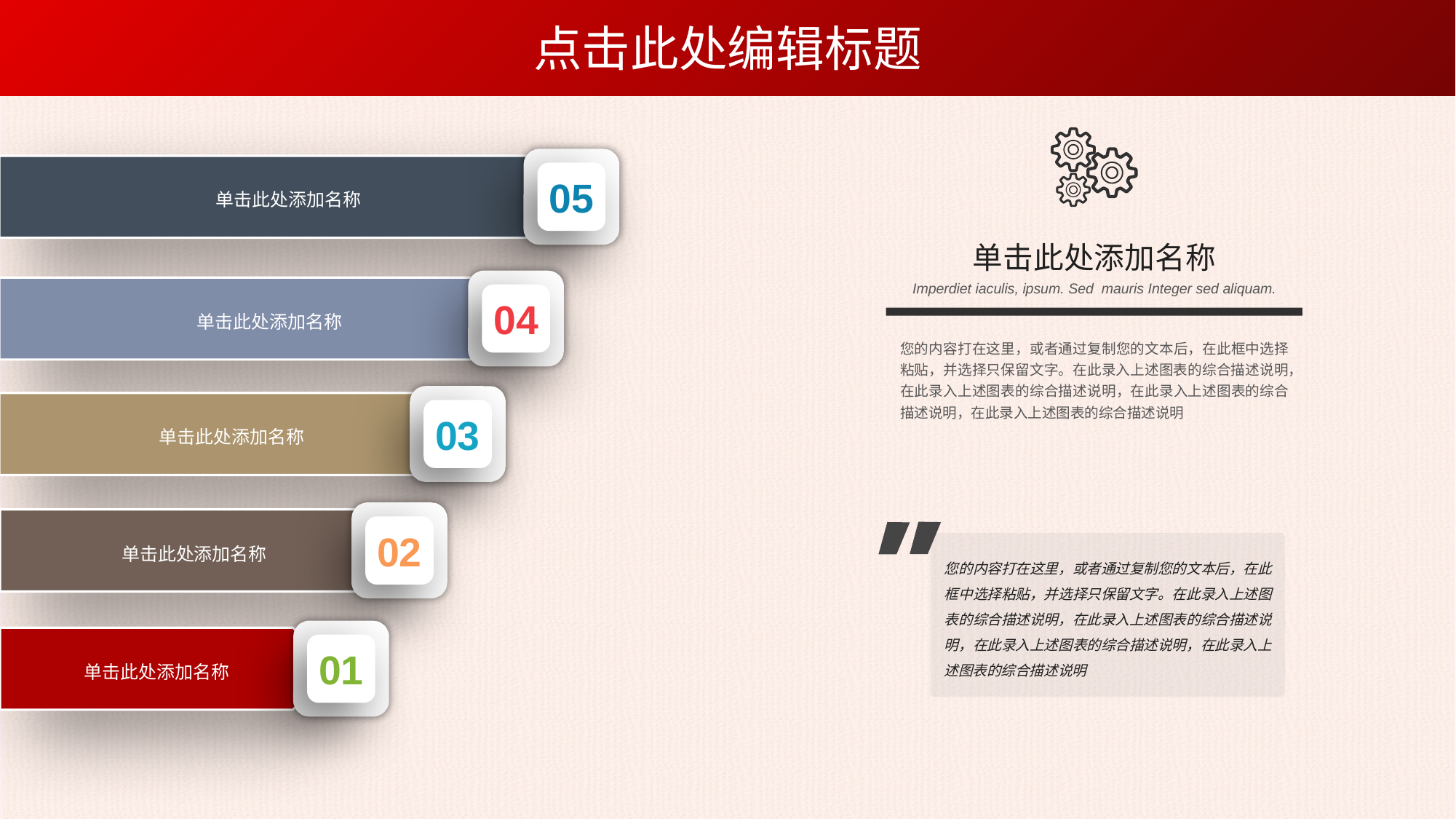

点击此处编辑标题

05
单击此处添加名称
单击此处添加名称
Imperdiet iaculis, ipsum. Sed  mauris Integer sed aliquam.

04
单击此处添加名称

您的内容打在这里，或者通过复制您的文本后，在此框中选择粘贴，并选择只保留文字。在此录入上述图表的综合描述说明，在此录入上述图表的综合描述说明，在此录入上述图表的综合描述说明，在此录入上述图表的综合描述说明

03
单击此处添加名称

02
单击此处添加名称

您的内容打在这里，或者通过复制您的文本后，在此框中选择粘贴，并选择只保留文字。在此录入上述图表的综合描述说明，在此录入上述图表的综合描述说明，在此录入上述图表的综合描述说明，在此录入上述图表的综合描述说明

01
单击此处添加名称